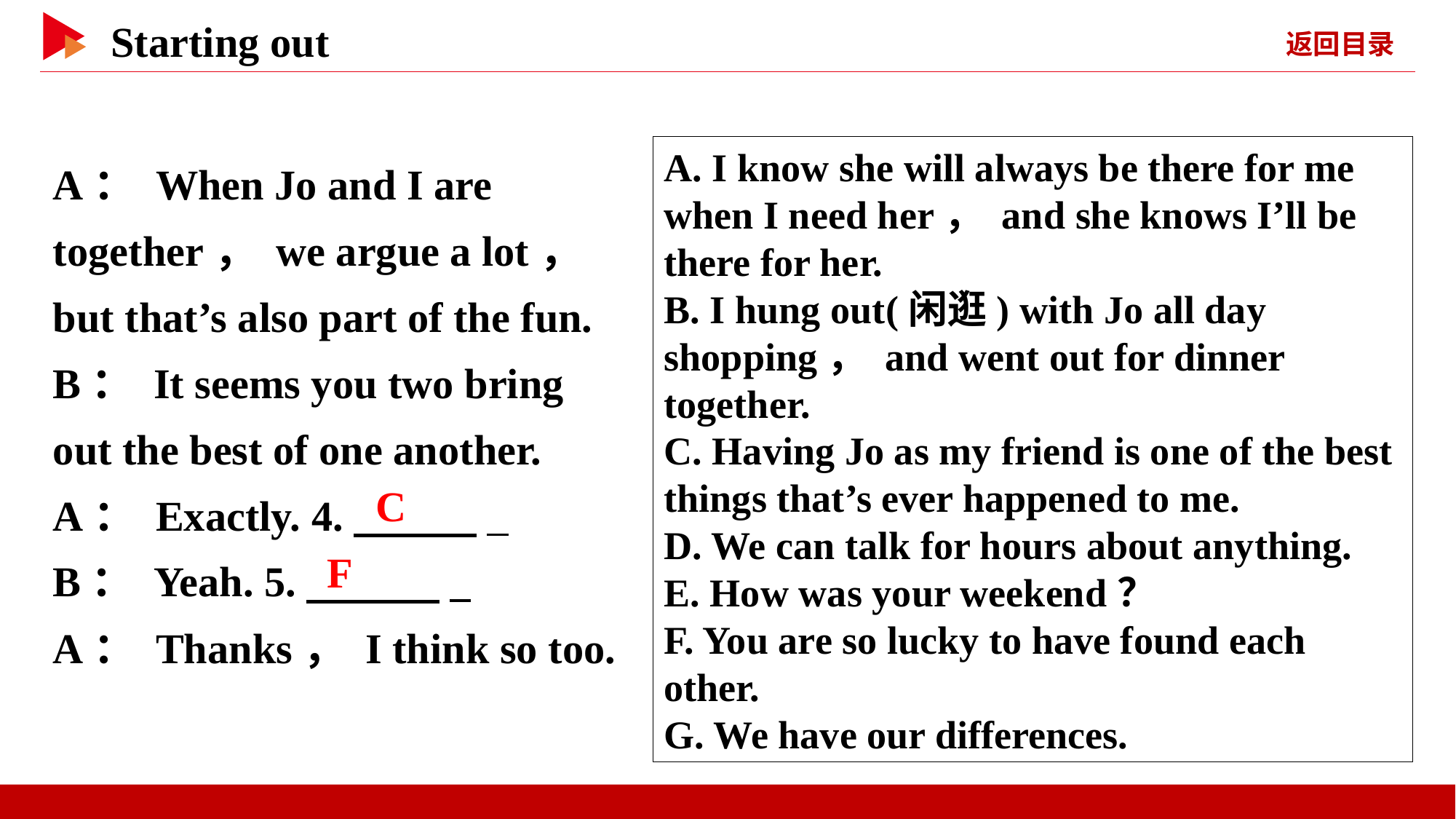

A： When Jo and I are together， we argue a lot， but that’s also part of the fun.
B： It seems you two bring out the best of one another.
A： Exactly. 4.　  　  _
B： Yeah. 5.　  　   _
A： Thanks， I think so too.
A. I know she will always be there for me when I need her， and she knows I’ll be there for her.
B. I hung out(闲逛) with Jo all day shopping， and went out for dinner together.
C. Having Jo as my friend is one of the best things that’s ever happened to me.
D. We can talk for hours about anything.
E. How was your weekend？
F. You are so lucky to have found each other.
G. We have our differences.
　C
　F